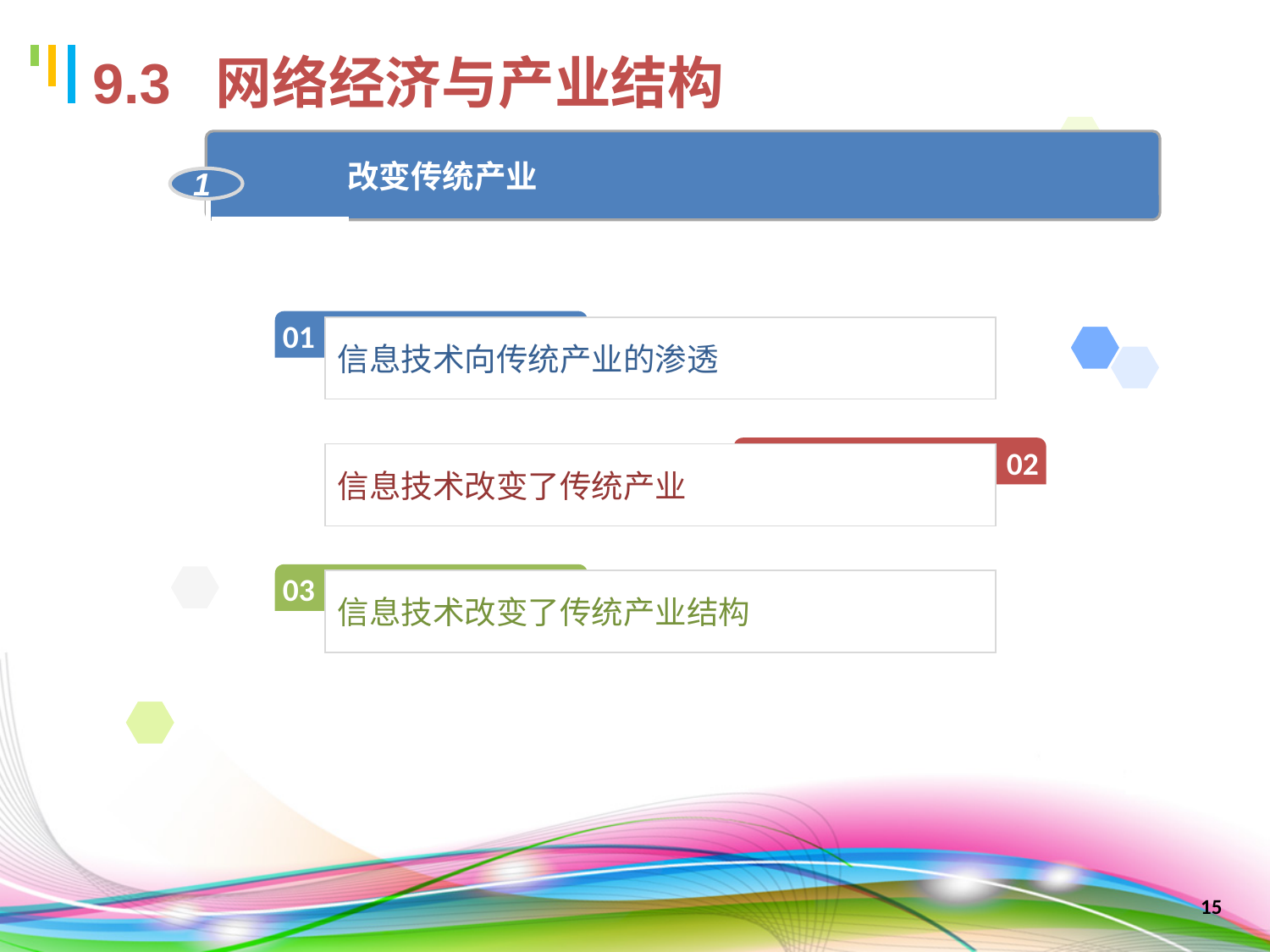

9.3  网络经济与产业结构

	改变传统产业
1
01
信息技术向传统产业的渗透

02
信息技术改变了传统产业
03

信息技术改变了传统产业结构

15